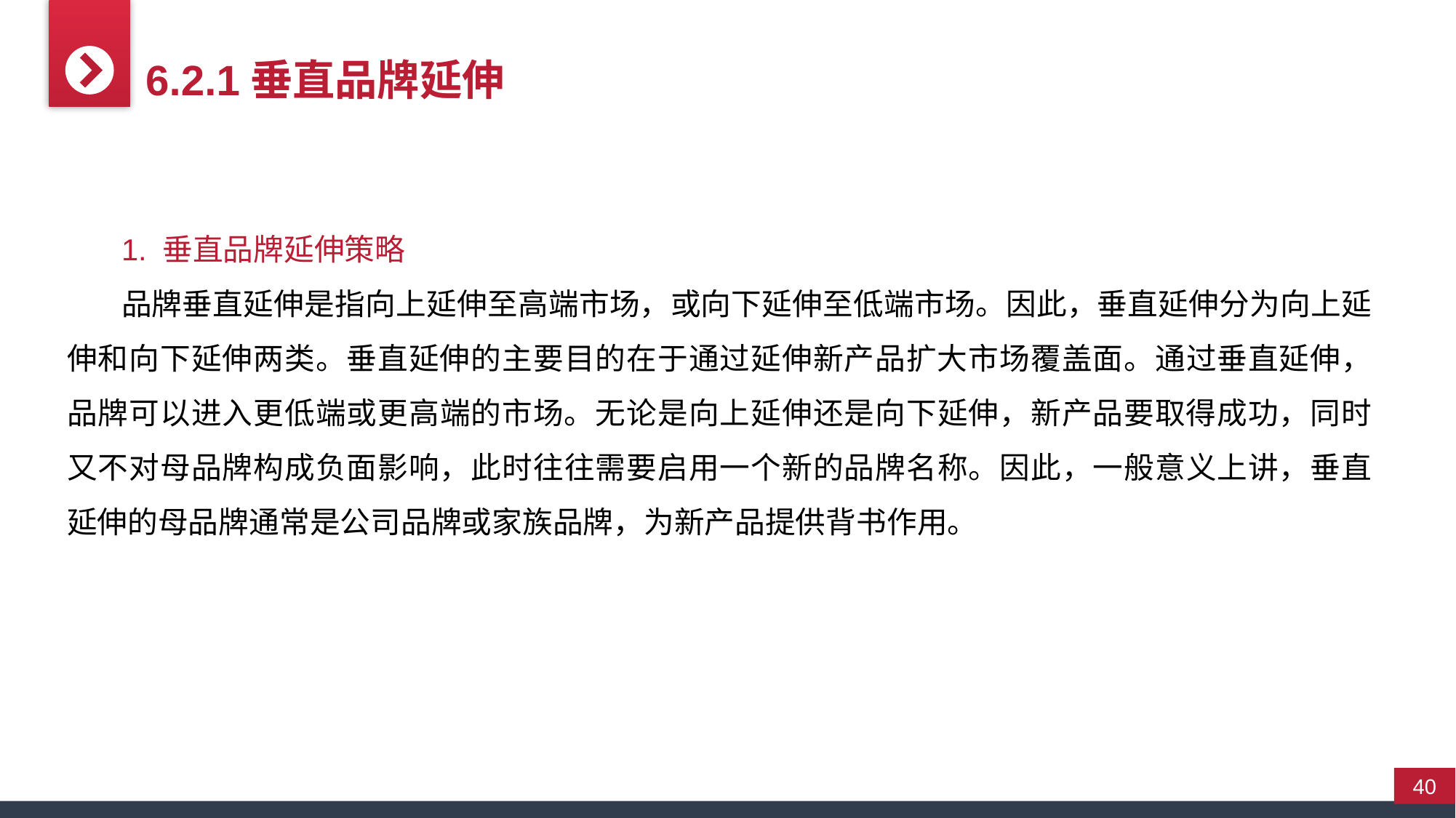

6.2.1垂直品牌延伸
1. 垂直品牌延伸策略
品牌垂直延伸是指向上延伸至高端市场，或向下延伸至低端市场。因此，垂直延伸分为向上延伸和向下延伸两类。垂直延伸的主要目的在于通过延伸新产品扩大市场覆盖面。通过垂直延伸，品牌可以进入更低端或更高端的市场。无论是向上延伸还是向下延伸，新产品要取得成功，同时又不对母品牌构成负面影响，此时往往需要启用一个新的品牌名称。因此，一般意义上讲，垂直延伸的母品牌通常是公司品牌或家族品牌，为新产品提供背书作用。